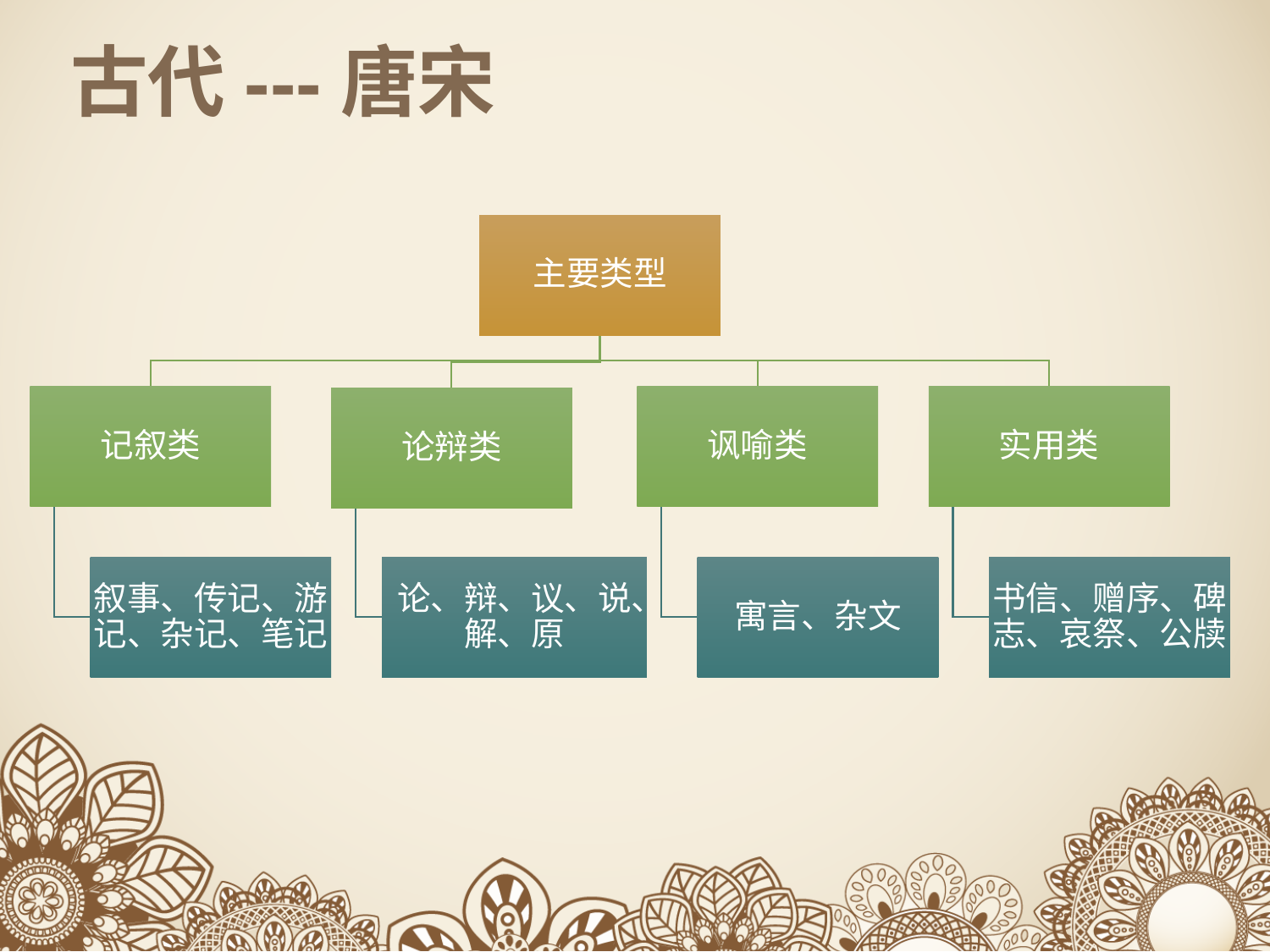

# 古代---唐宋

主要类型
记叙类
叙事、传记、游记、杂记、笔记
论辩类
论、辩、议、说、解、原
讽喻类
寓言、杂文
实用类
书信、赠序、碑志、哀祭、公牍